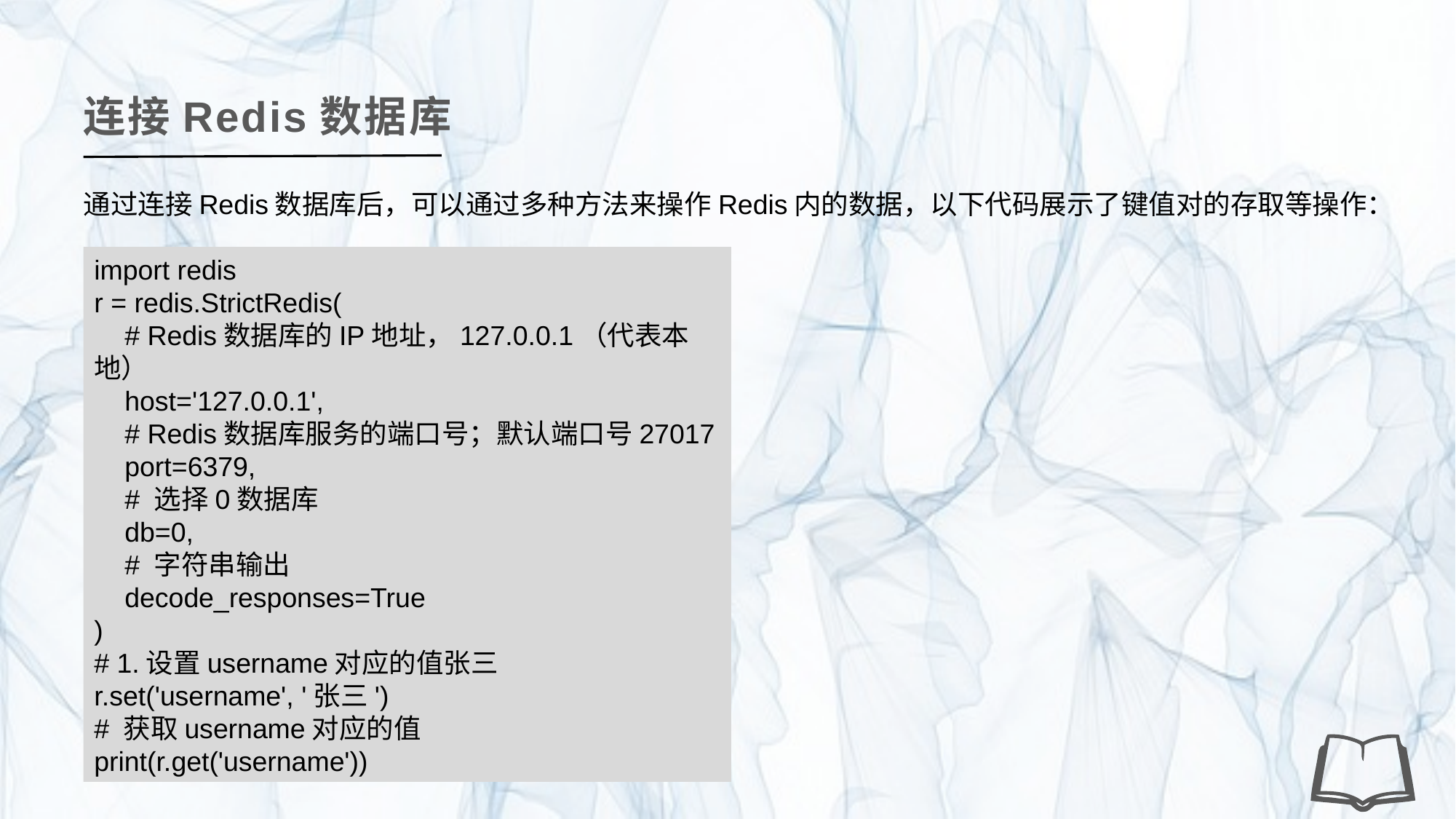

连接Redis数据库
通过连接Redis数据库后，可以通过多种方法来操作Redis内的数据，以下代码展示了键值对的存取等操作：
import redis
r = redis.StrictRedis(
    # Redis数据库的IP地址，127.0.0.1（代表本地）
    host='127.0.0.1',
    # Redis数据库服务的端口号；默认端口号27017
    port=6379,
    # 选择0数据库
    db=0,
    # 字符串输出
    decode_responses=True
)
# 1.设置username对应的值张三
r.set('username', '张三')
# 获取username对应的值
print(r.get('username'))

9